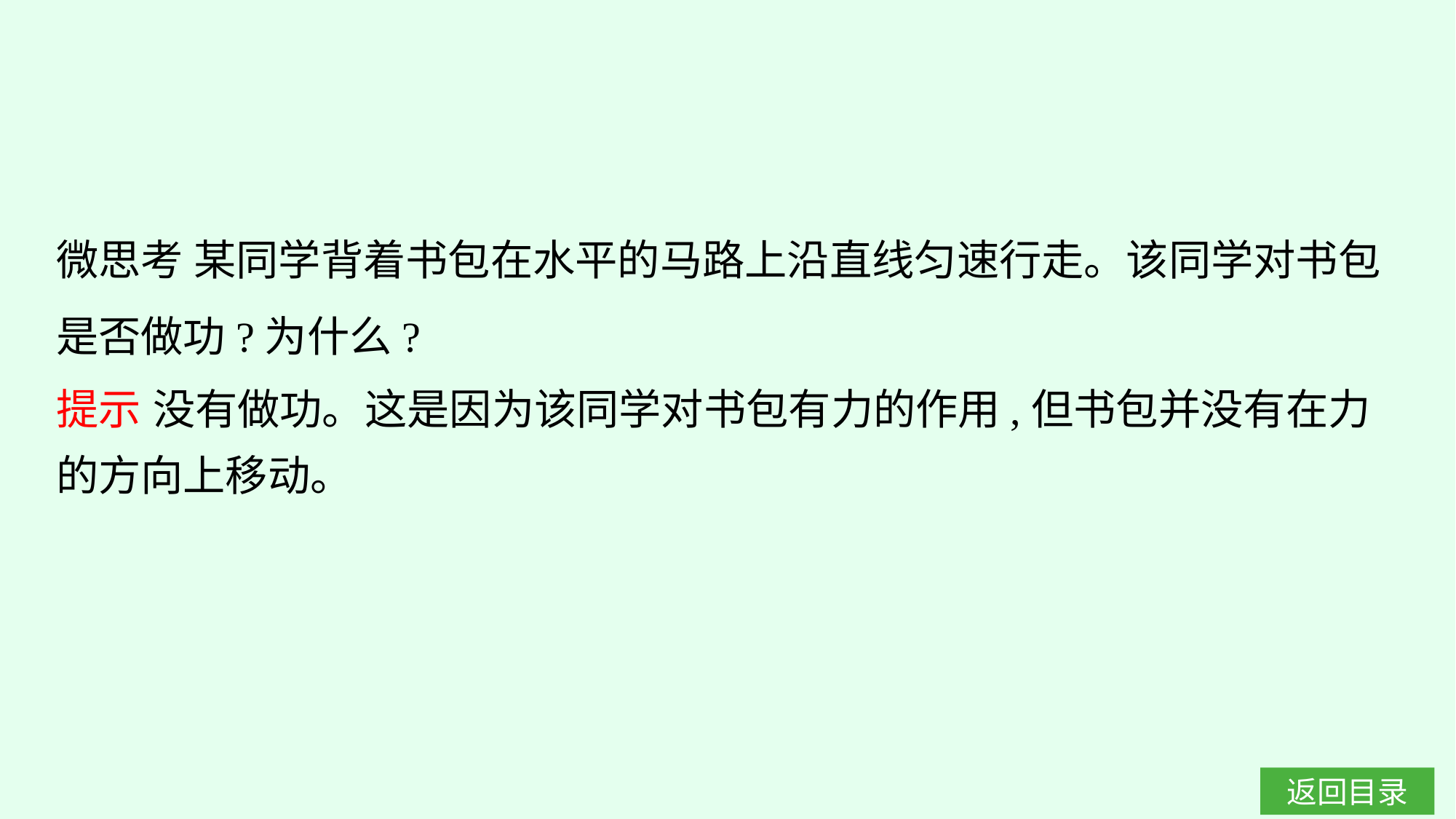

微思考 某同学背着书包在水平的马路上沿直线匀速行走。该同学对书包是否做功?为什么?
提示 没有做功。这是因为该同学对书包有力的作用,但书包并没有在力的方向上移动。